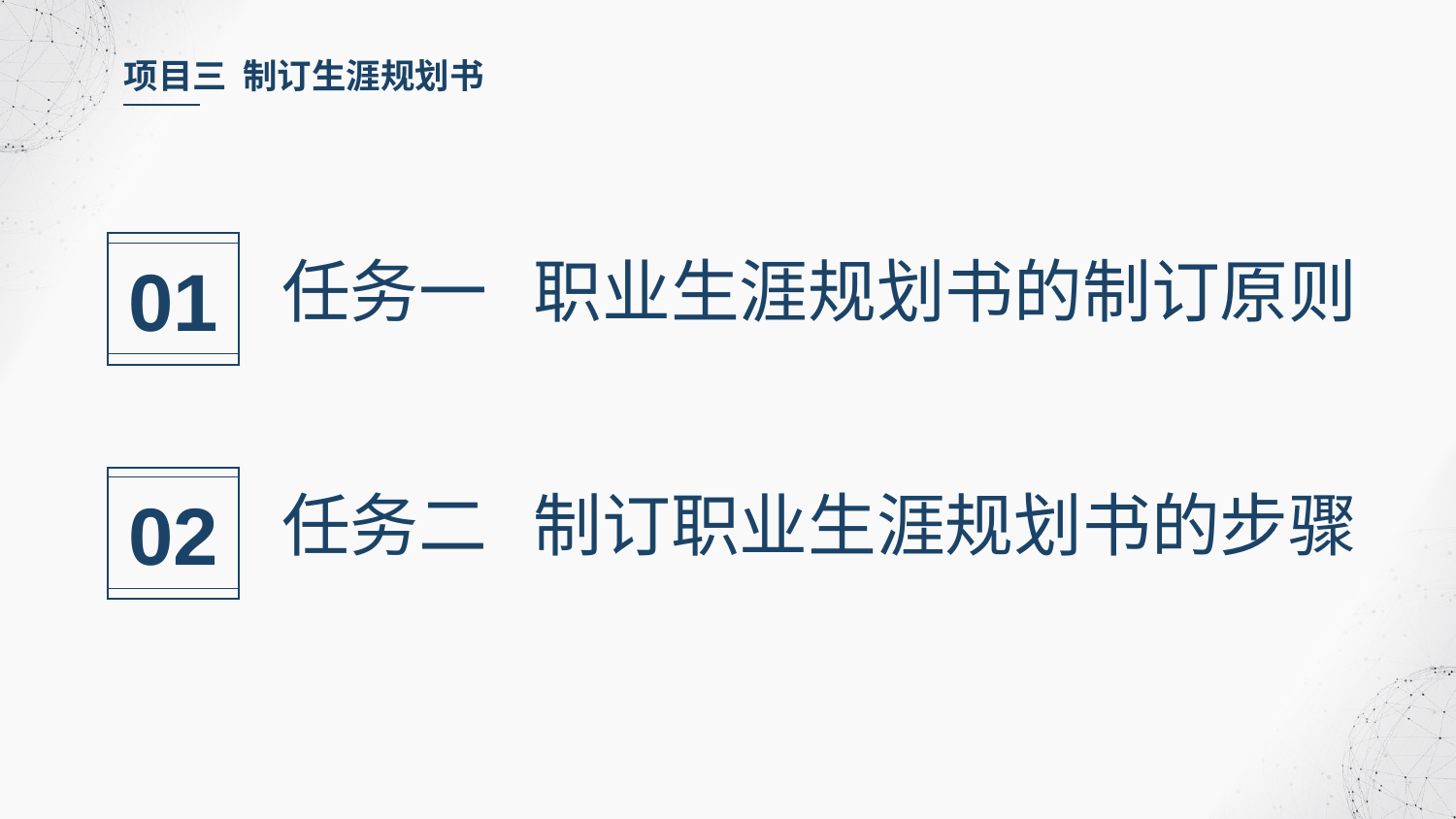

项目三  制订生涯规划书

01
任务一   职业生涯规划书的制订原则

02
任务二   制订职业生涯规划书的步骤